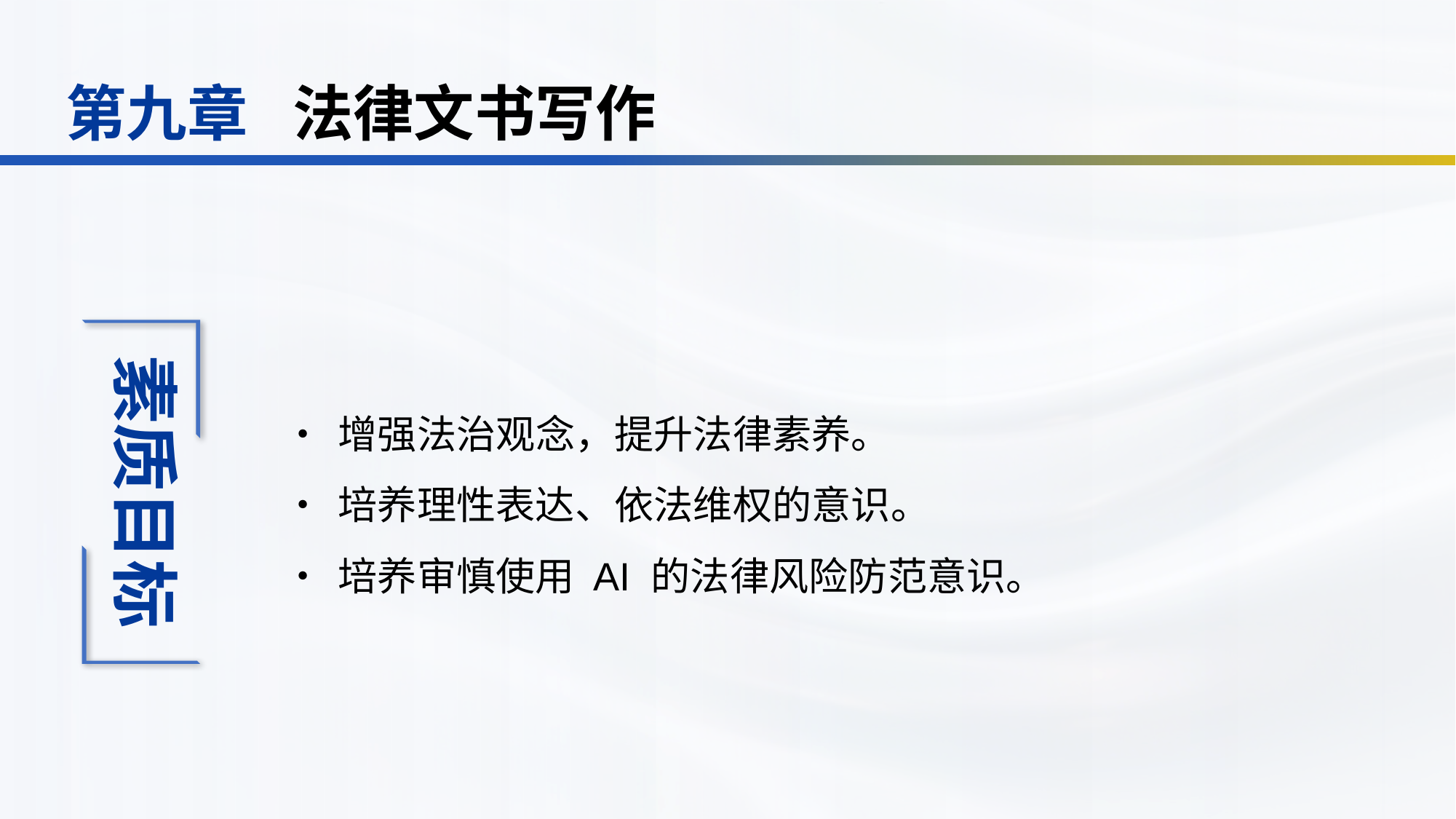

法律文书写作
第九章
•	增强法治观念，提升法律素养。
•	培养理性表达、依法维权的意识。
•	培养审慎使用 AI 的法律风险防范意识。